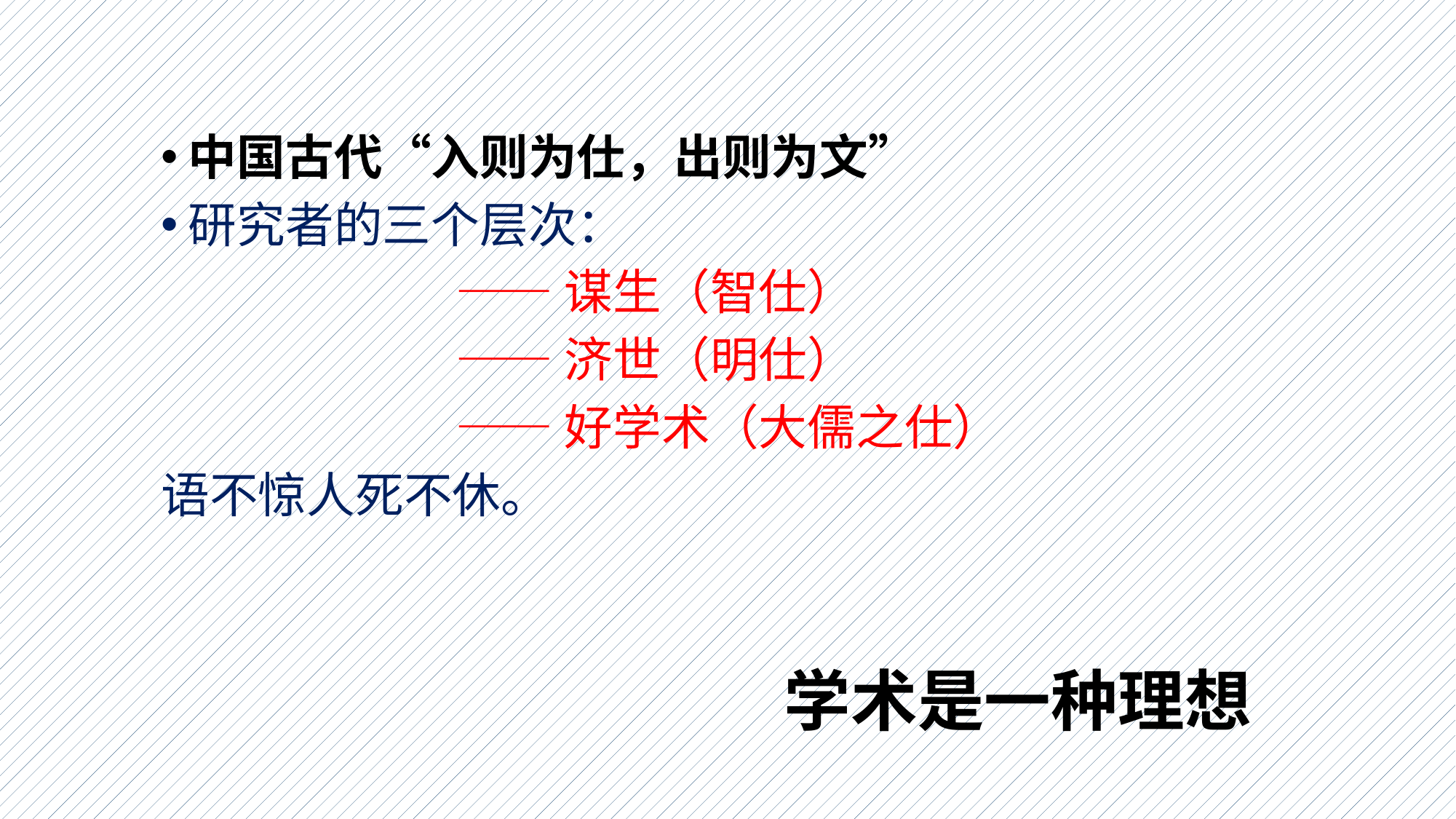

中国古代“入则为仕，出则为文”
研究者的三个层次：
                           ——谋生（智仕）
                           ——济世（明仕）
                           ——好学术（大儒之仕）
语不惊人死不休。
# 学术是一种理想